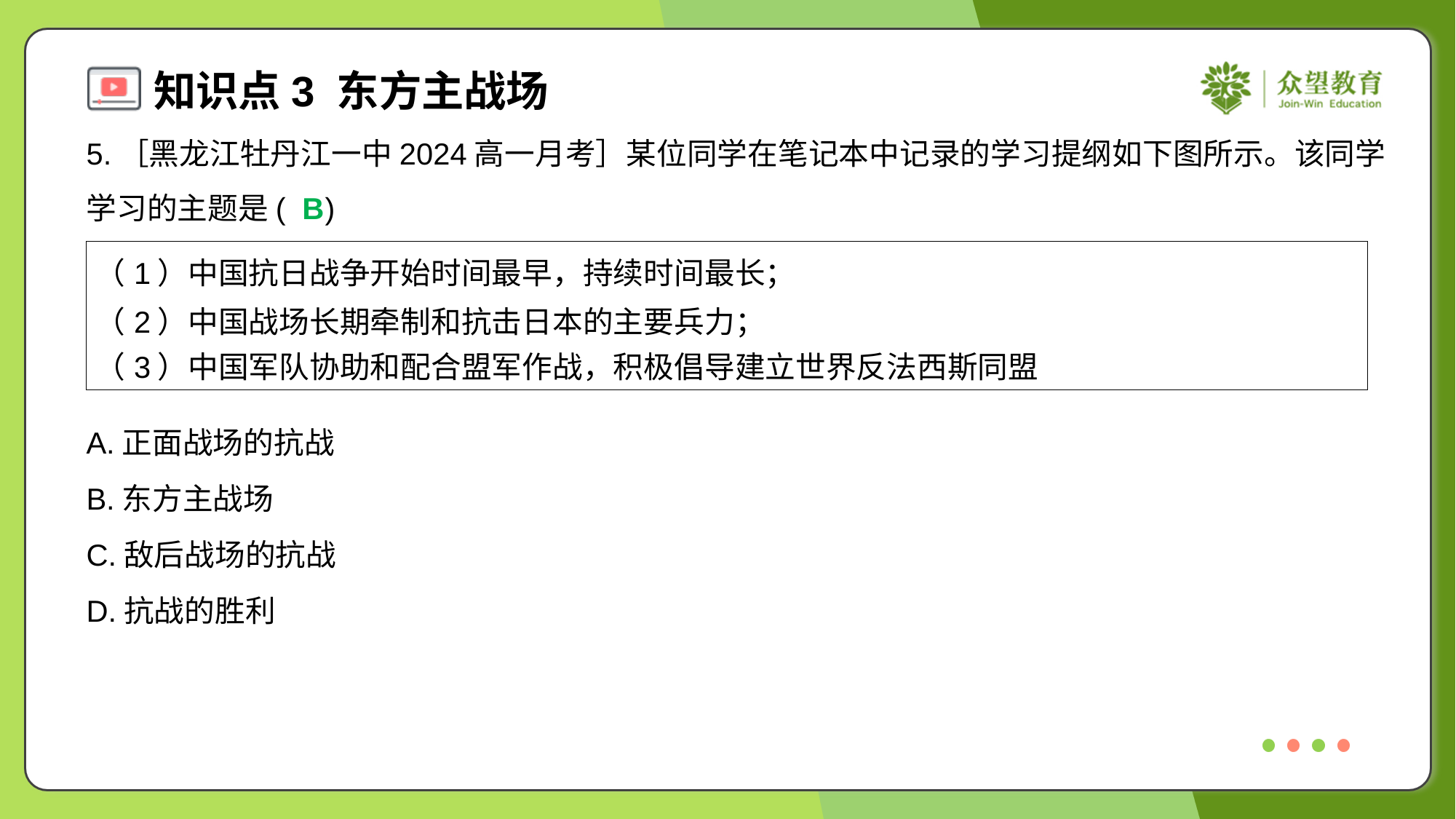

5.［黑龙江牡丹江一中2024高一月考］某位同学在笔记本中记录的学习提纲如下图所示。该同学
学习的主题是(     )
B
| （1）中国抗日战争开始时间最早，持续时间最长； （2）中国战场长期牵制和抗击日本的主要兵力； （3）中国军队协助和配合盟军作战，积极倡导建立世界反法西斯同盟 |
| --- |
A.正面战场的抗战
B.东方主战场
C.敌后战场的抗战
D.抗战的胜利